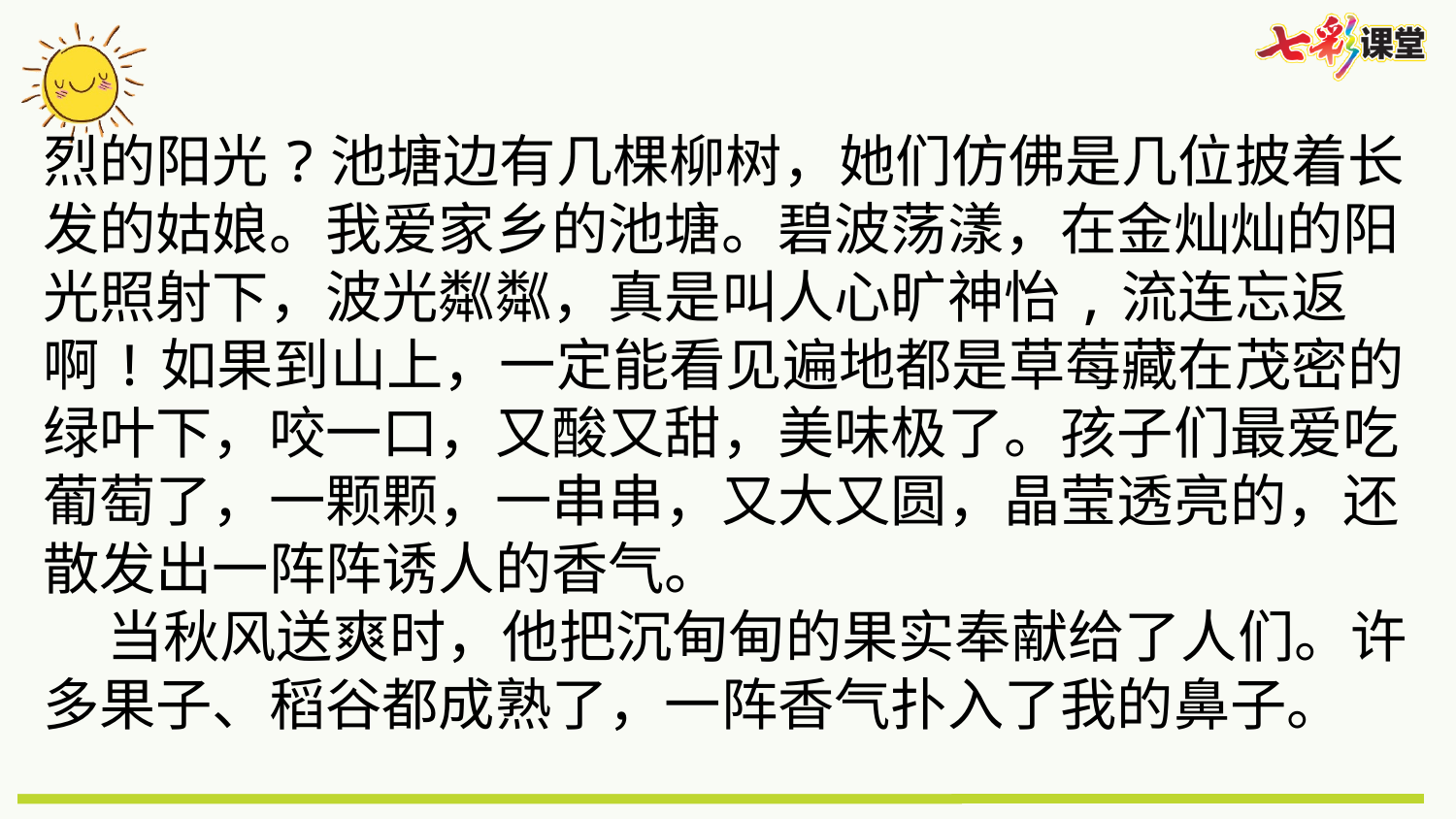

烈的阳光?池塘边有几棵柳树，她们仿佛是几位披着长发的姑娘。我爱家乡的池塘。碧波荡漾，在金灿灿的阳光照射下，波光粼粼，真是叫人心旷神怡,流连忘返啊!如果到山上，一定能看见遍地都是草莓藏在茂密的绿叶下，咬一口，又酸又甜，美味极了。孩子们最爱吃葡萄了，一颗颗，一串串，又大又圆，晶莹透亮的，还散发出一阵阵诱人的香气。
    当秋风送爽时，他把沉甸甸的果实奉献给了人们。许多果子、稻谷都成熟了，一阵香气扑入了我的鼻子。